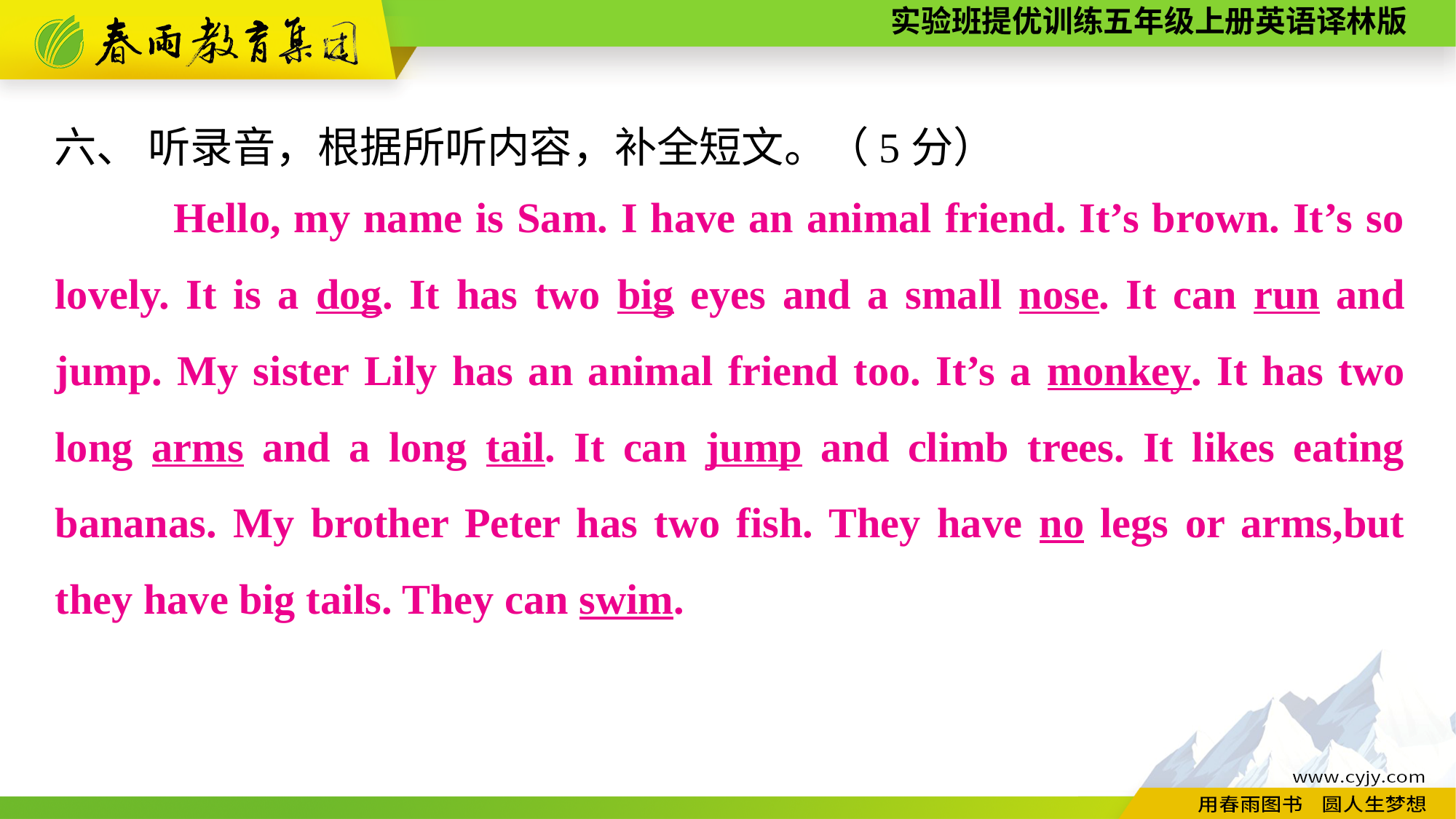

六、 听录音，根据所听内容，补全短文。（5分）
         Hello, my name is Sam. I have an animal friend. It’s brown. It’s so lovely. It is a dog. It has two big eyes and a small nose. It can run and jump. My sister Lily has an animal friend too. It’s a monkey. It has two long arms and a long tail. It can jump and climb trees. It likes eating bananas. My brother Peter has two fish. They have no legs or arms,but they have big tails. They can swim.